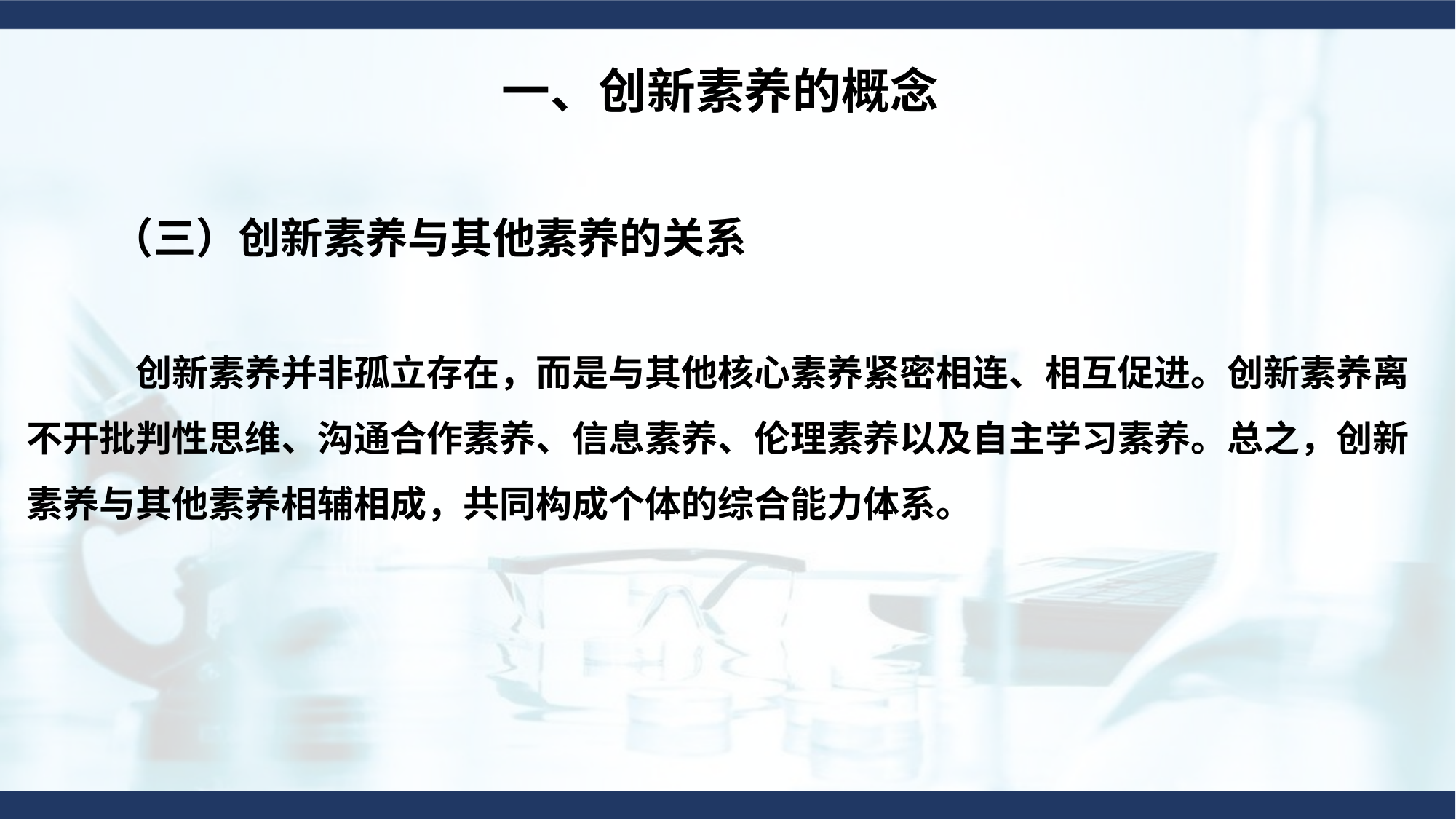

一、创新素养的概念
（三）创新素养与其他素养的关系

创新素养并非孤立存在，而是与其他核心素养紧密相连、相互促进。创新素养离不开批判性思维、沟通合作素养、信息素养、伦理素养以及自主学习素养。总之，创新素养与其他素养相辅相成，共同构成个体的综合能力体系。